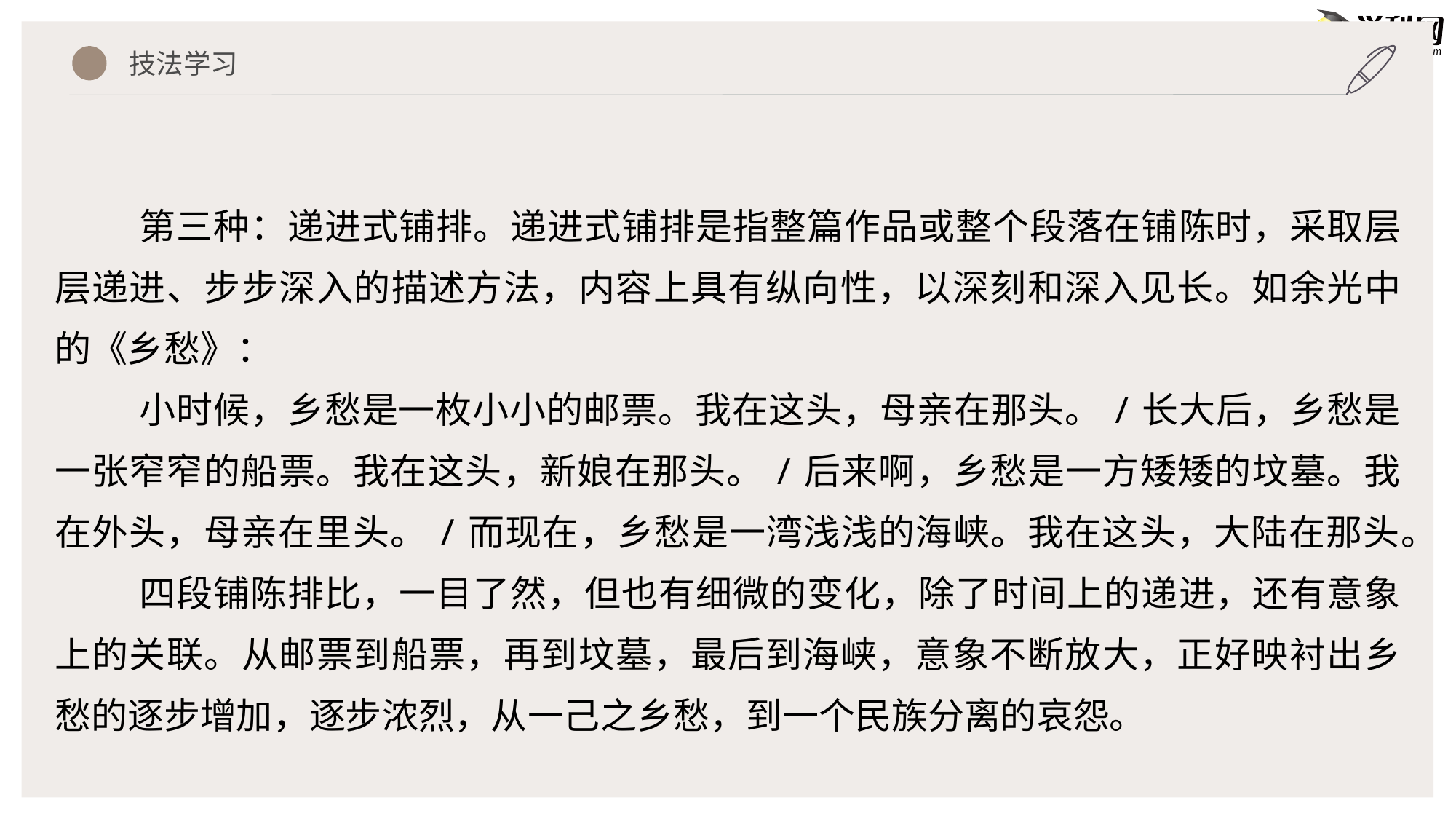

技法学习

第三种：递进式铺排。递进式铺排是指整篇作品或整个段落在铺陈时，采取层层递进、步步深入的描述方法，内容上具有纵向性，以深刻和深入见长。如余光中的《乡愁》：
小时候，乡愁是一枚小小的邮票。我在这头，母亲在那头。/长大后，乡愁是一张窄窄的船票。我在这头，新娘在那头。/后来啊，乡愁是一方矮矮的坟墓。我在外头，母亲在里头。/而现在，乡愁是一湾浅浅的海峡。我在这头，大陆在那头。
四段铺陈排比，一目了然，但也有细微的变化，除了时间上的递进，还有意象上的关联。从邮票到船票，再到坟墓，最后到海峡，意象不断放大，正好映衬出乡愁的逐步增加，逐步浓烈，从一己之乡愁，到一个民族分离的哀怨。